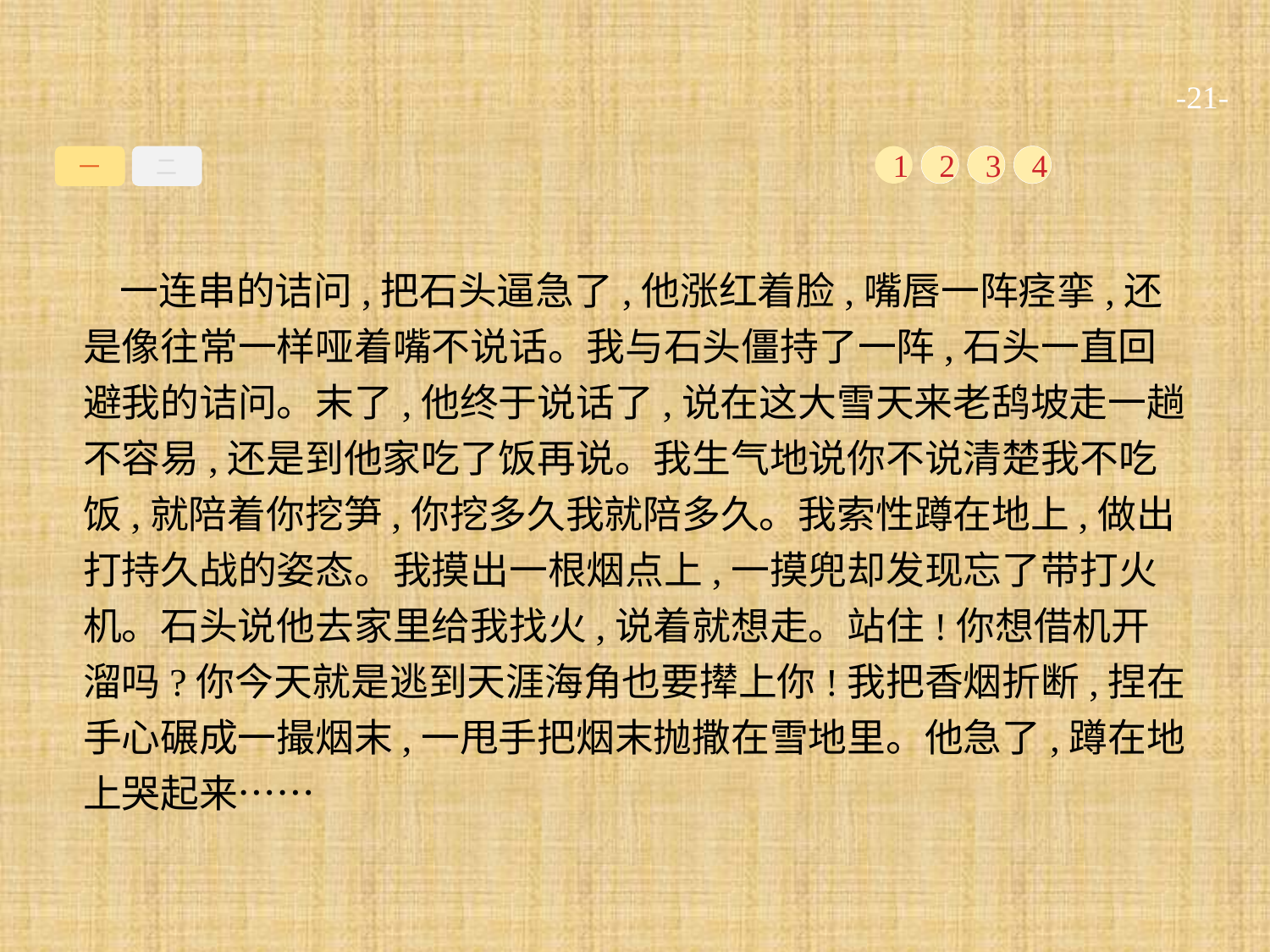

-21-
一
二
1
2
3
4
一连串的诘问,把石头逼急了,他涨红着脸,嘴唇一阵痉挛,还是像往常一样哑着嘴不说话。我与石头僵持了一阵,石头一直回避我的诘问。末了,他终于说话了,说在这大雪天来老鸹坡走一趟不容易,还是到他家吃了饭再说。我生气地说你不说清楚我不吃饭,就陪着你挖笋,你挖多久我就陪多久。我索性蹲在地上,做出打持久战的姿态。我摸出一根烟点上,一摸兜却发现忘了带打火机。石头说他去家里给我找火,说着就想走。站住!你想借机开溜吗?你今天就是逃到天涯海角也要撵上你!我把香烟折断,捏在手心碾成一撮烟末,一甩手把烟末抛撒在雪地里。他急了,蹲在地上哭起来……